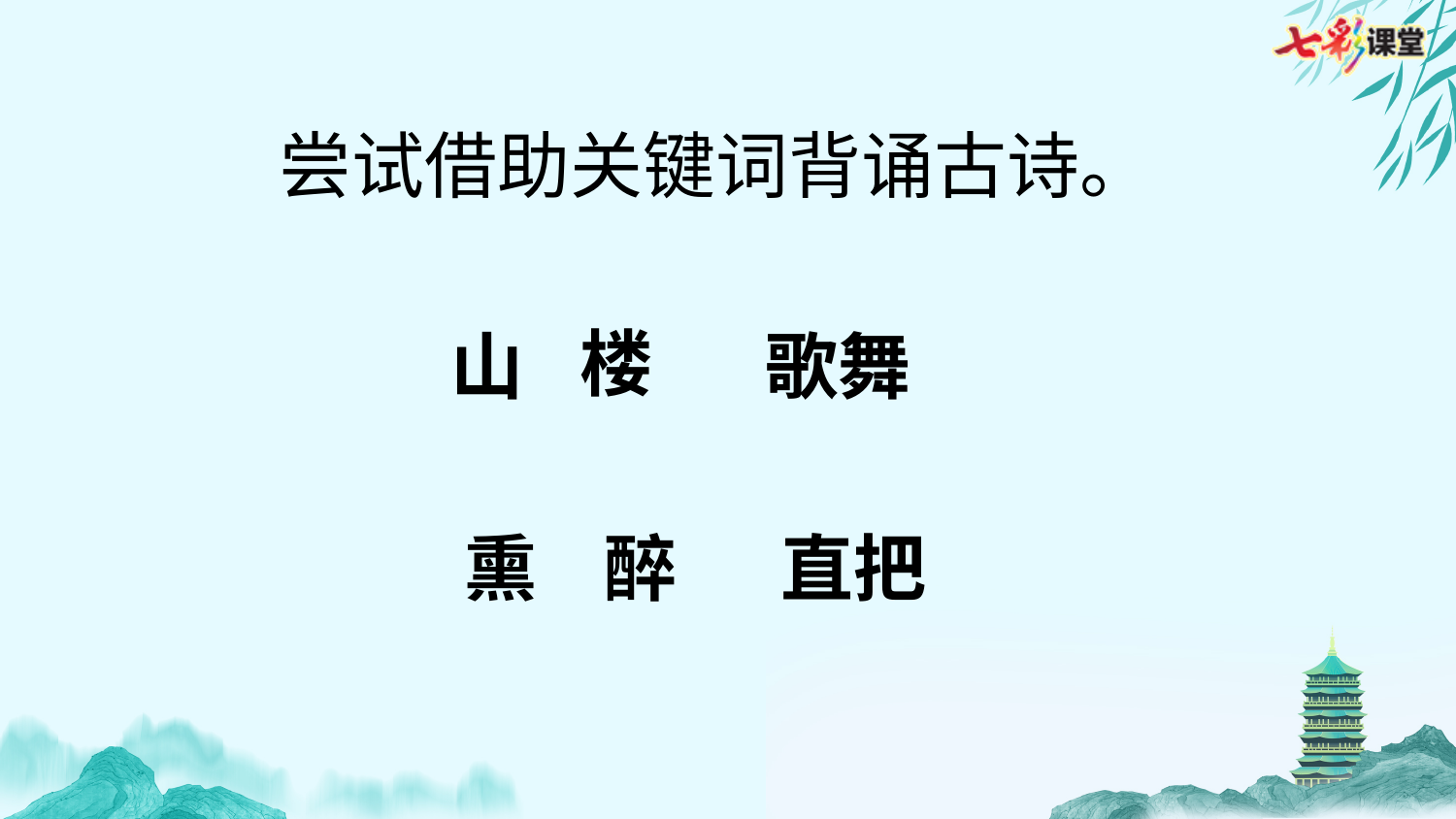

尝试借助关键词背诵古诗。
楼
歌舞
山
熏
醉
 直把